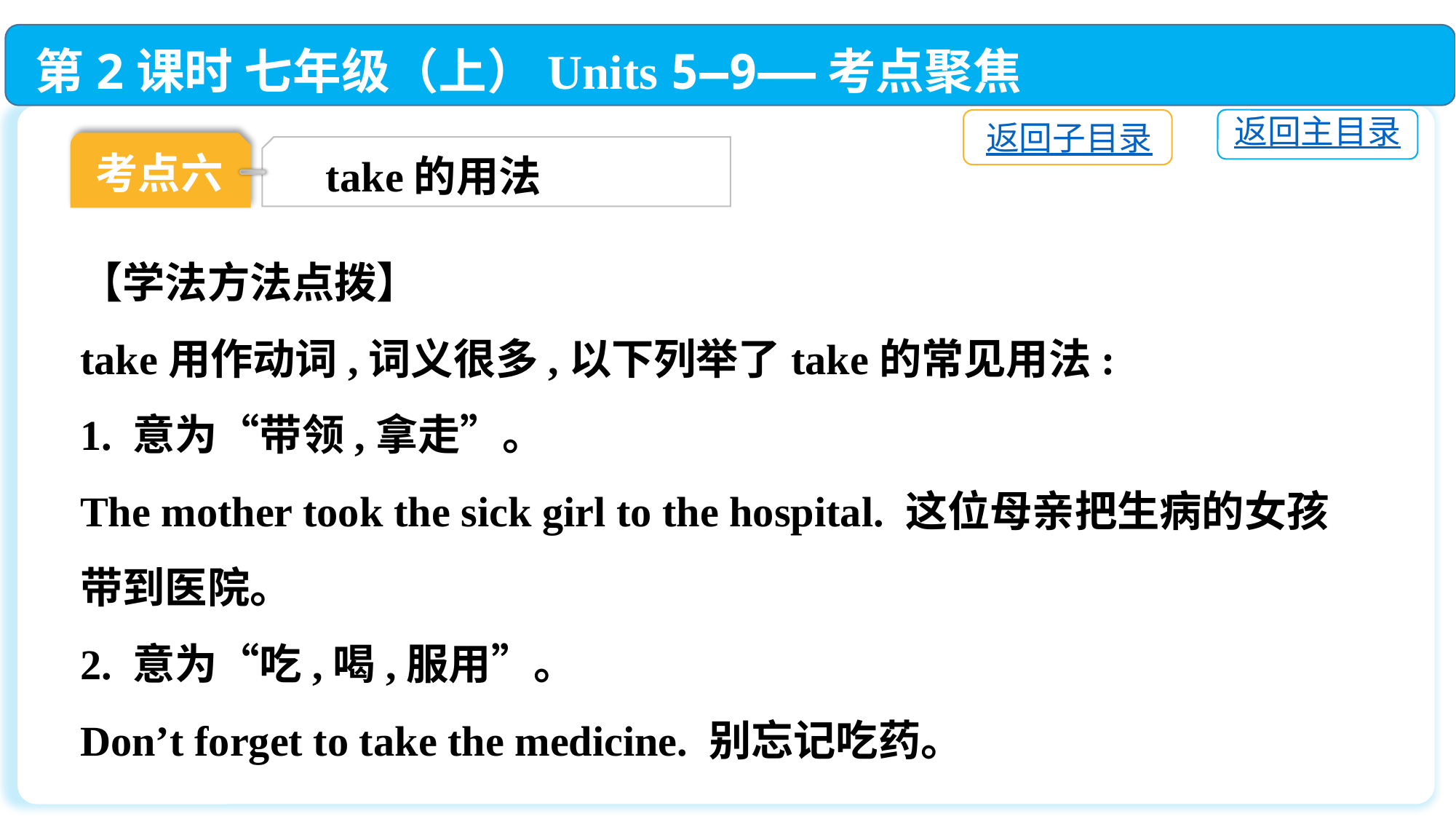

第2课时 七年级（上）Units 5—9——考点聚焦

返回主目录

返回子目录
考点六
take的用法

【学法方法点拨】
take用作动词,词义很多,以下列举了take的常见用法:
1. 意为“带领,拿走”。
The mother took the sick girl to the hospital. 这位母亲把生病的女孩带到医院。
2. 意为“吃,喝,服用”。
Don’t forget to take the medicine. 别忘记吃药。